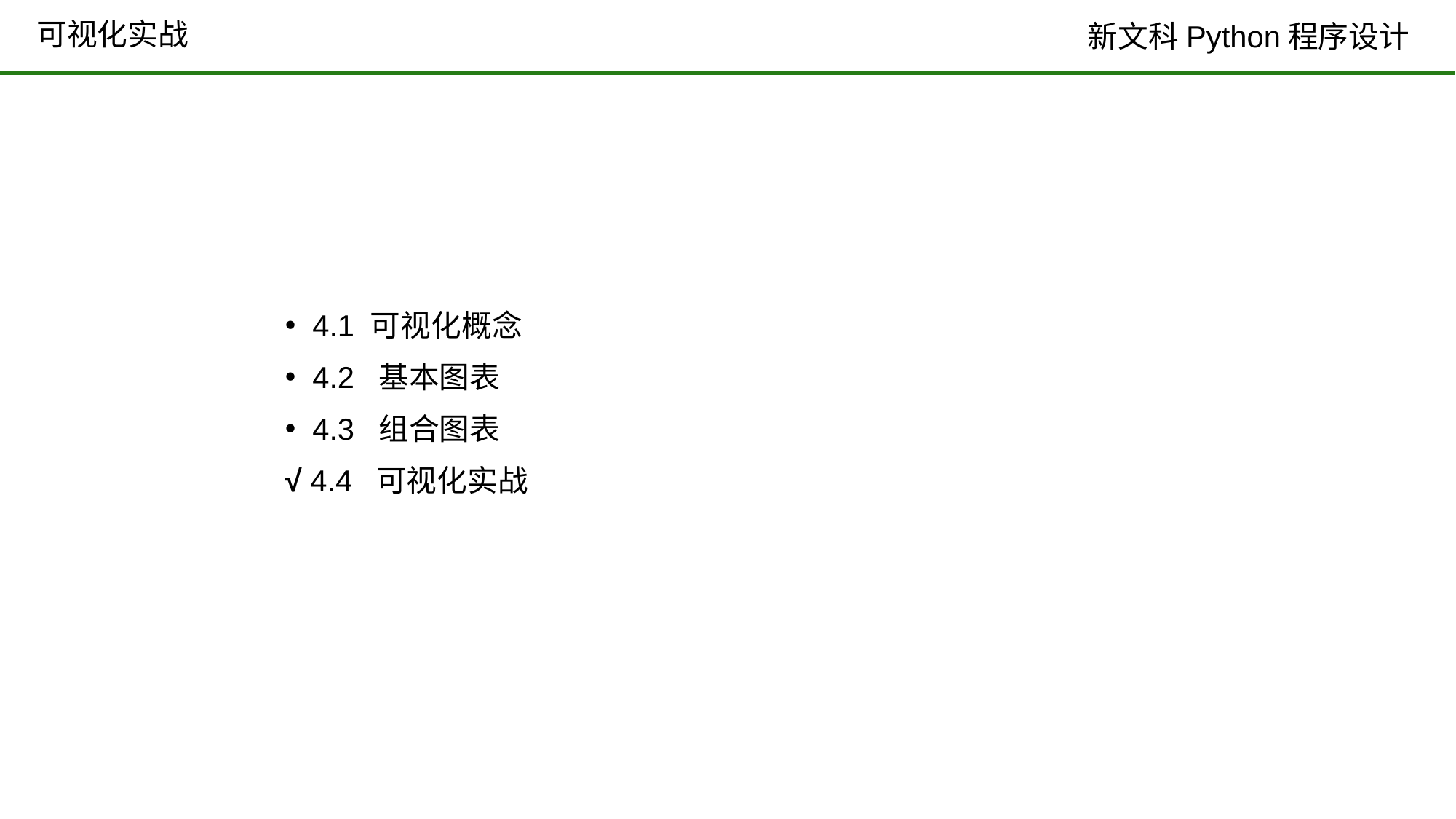

# 可视化实战
4.1 可视化概念
4.2  基本图表
4.3  组合图表
√ 4.4  可视化实战